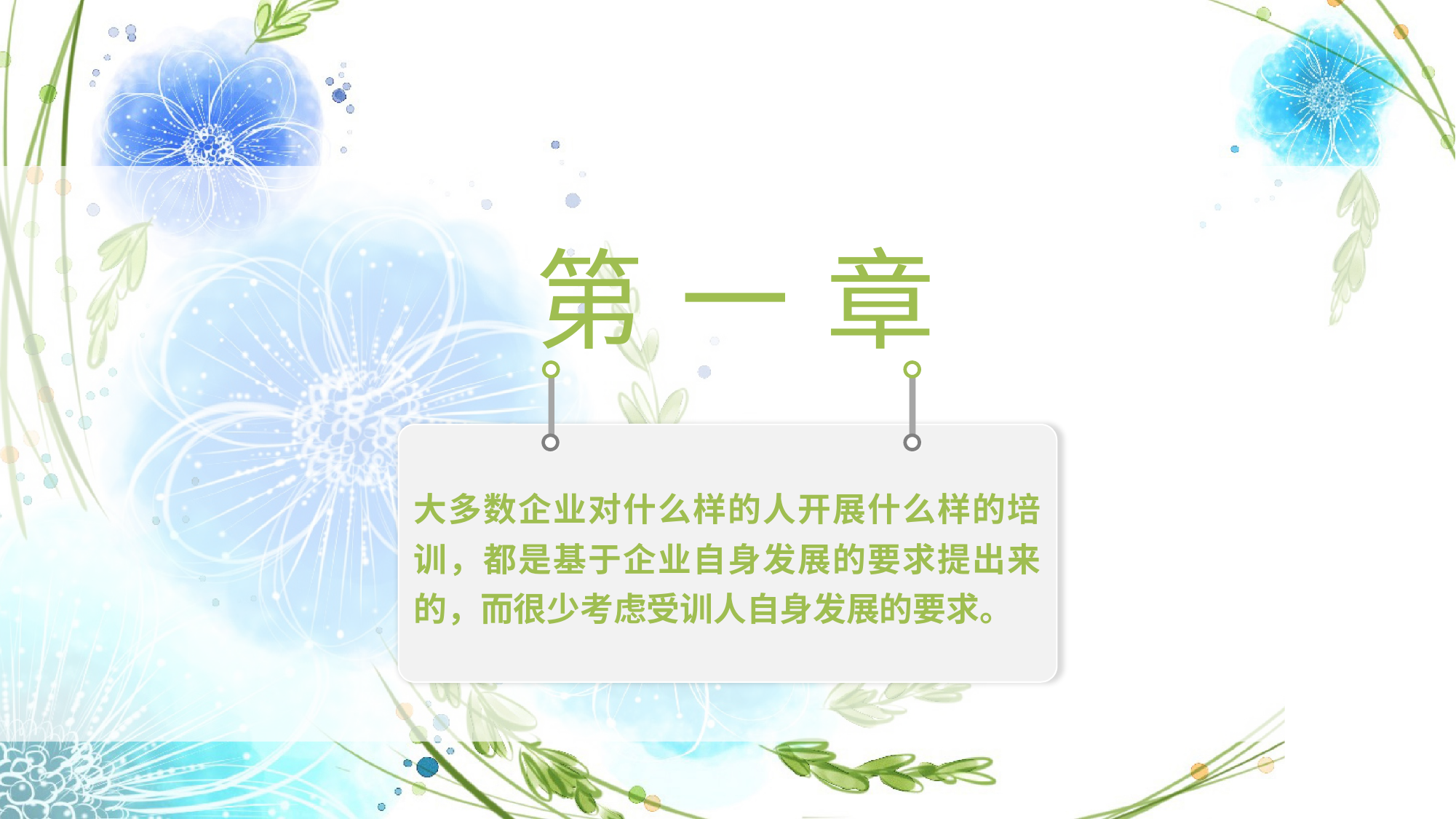

第 一 章

大多数企业对什么样的人开展什么样的培训，都是基于企业自身发展的要求提出来的，而很少考虑受训人自身发展的要求。